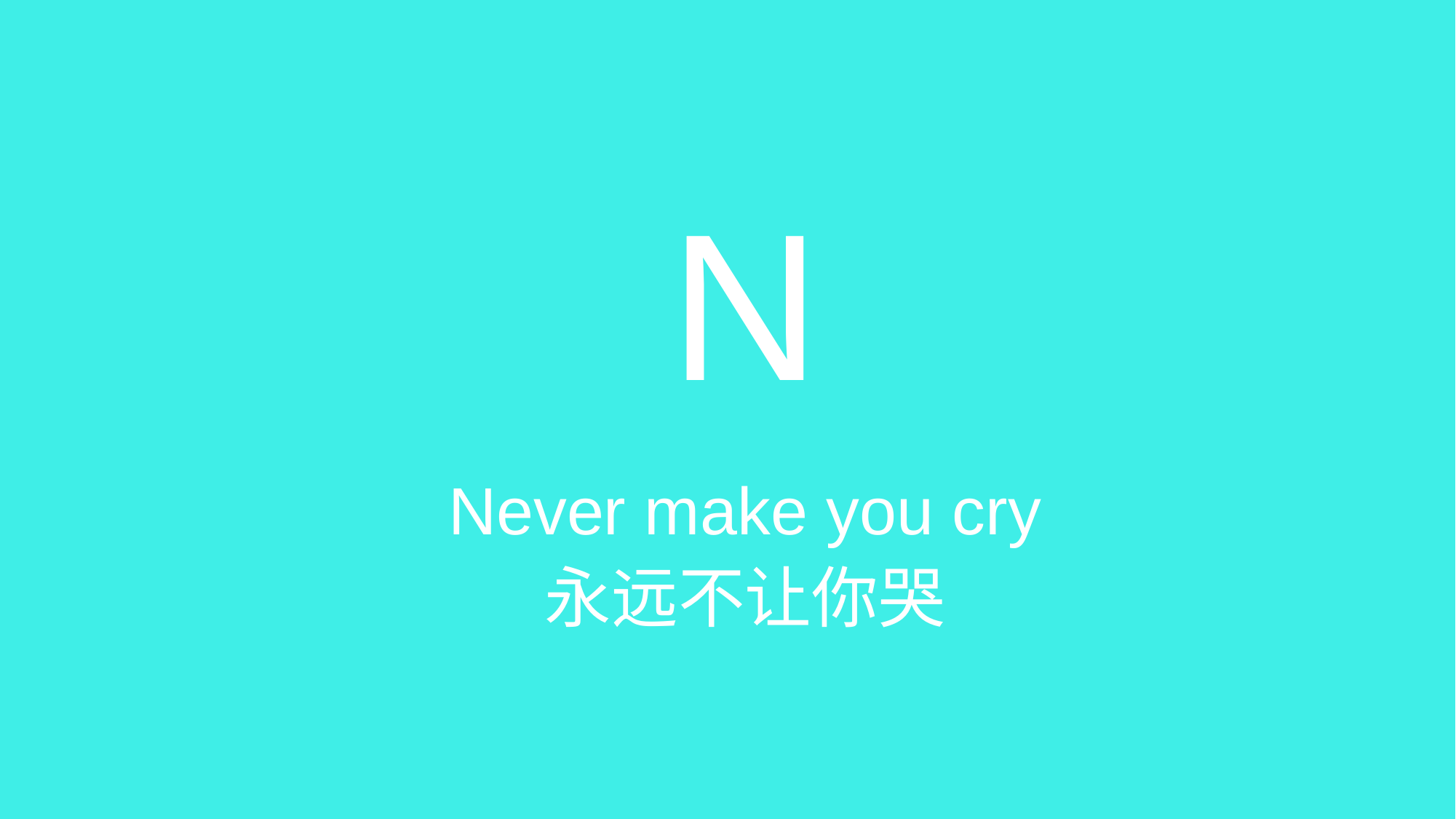

# N
Never make you cry
永远不让你哭